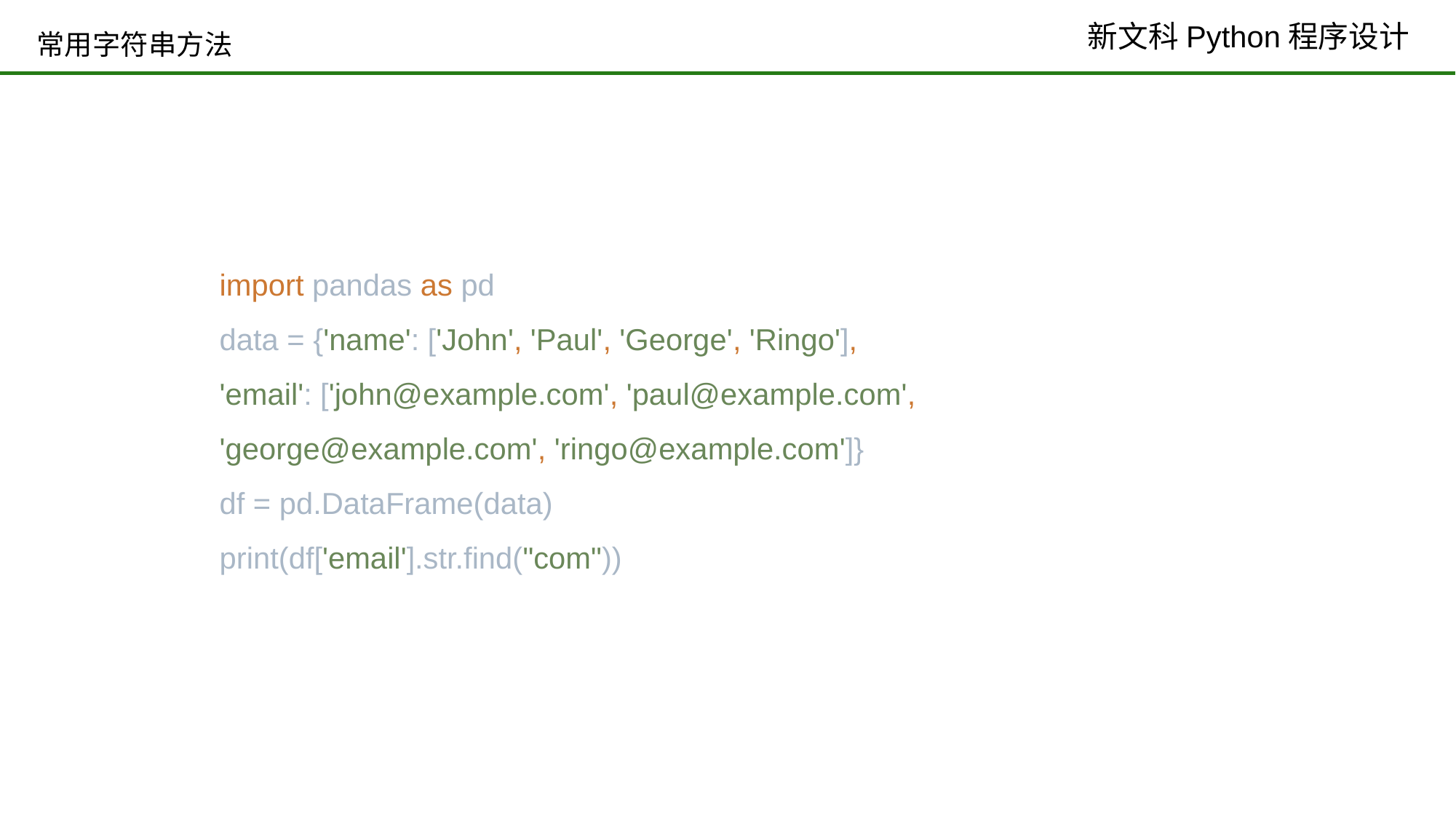

# 常用字符串方法
import pandas as pd
data = {'name': ['John', 'Paul', 'George', 'Ringo'],
'email': ['john@example.com', 'paul@example.com', 'george@example.com', 'ringo@example.com']}
df = pd.DataFrame(data)
print(df['email'].str.find("com"))